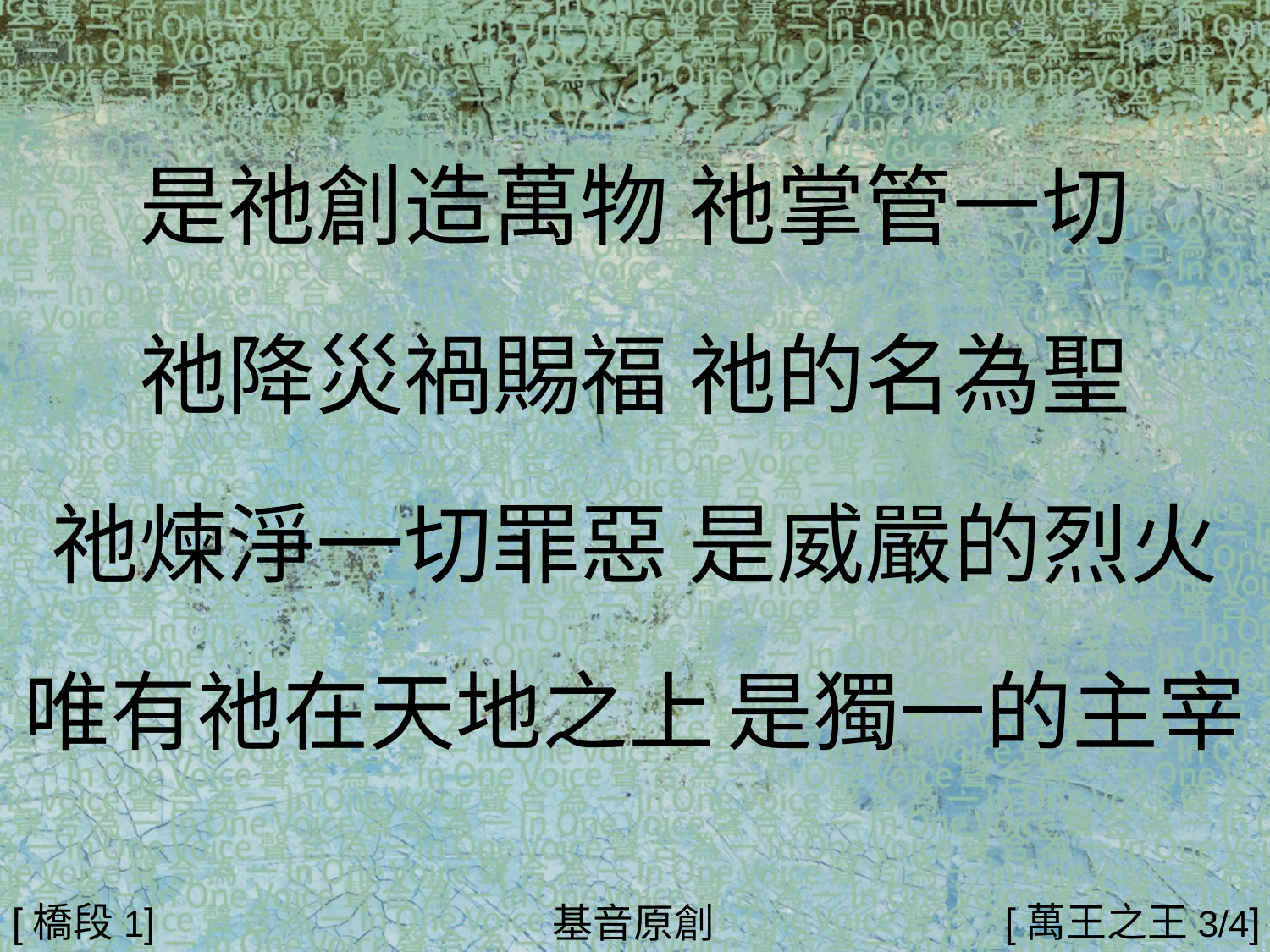

是祂創造萬物 祂掌管一切

祂降災禍賜福 祂的名為聖

祂煉淨一切罪惡 是威嚴的烈火

唯有祂在天地之上 是獨一的主宰

#

[橋段1]
[萬王之王3/4]
基音原創